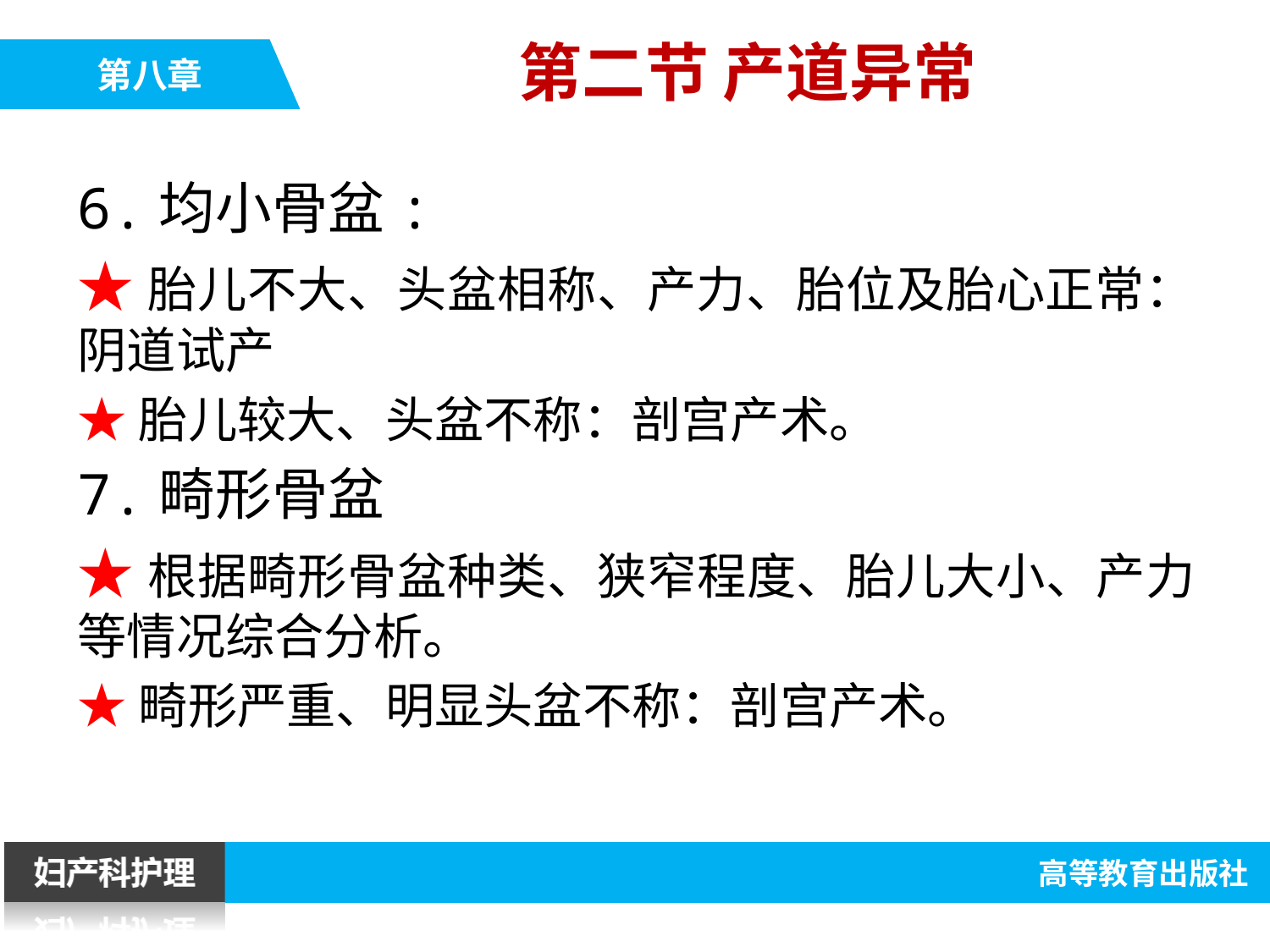

第二节 产道异常
6.均小骨盆:
★胎儿不大、头盆相称、产力、胎位及胎心正常：阴道试产
★胎儿较大、头盆不称：剖宫产术。
7.畸形骨盆
★根据畸形骨盆种类、狭窄程度、胎儿大小、产力等情况综合分析。
★畸形严重、明显头盆不称：剖宫产术。